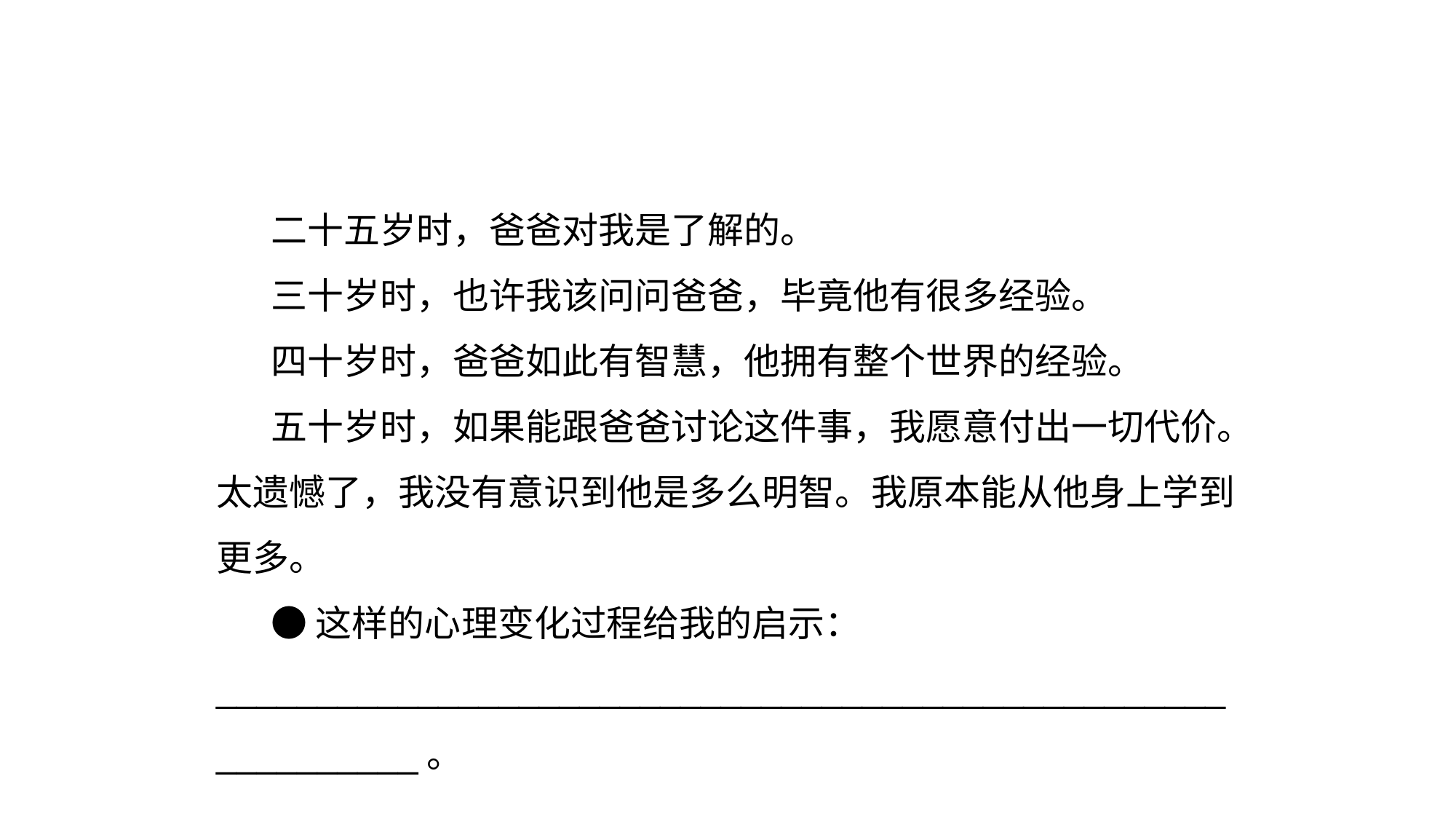

二十五岁时，爸爸对我是了解的。
三十岁时，也许我该问问爸爸，毕竟他有很多经验。
四十岁时，爸爸如此有智慧，他拥有整个世界的经验。
五十岁时，如果能跟爸爸讨论这件事，我愿意付出一切代价。太遗憾了，我没有意识到他是多么明智。我原本能从他身上学到更多。
●这样的心理变化过程给我的启示：____________________________________________________________。